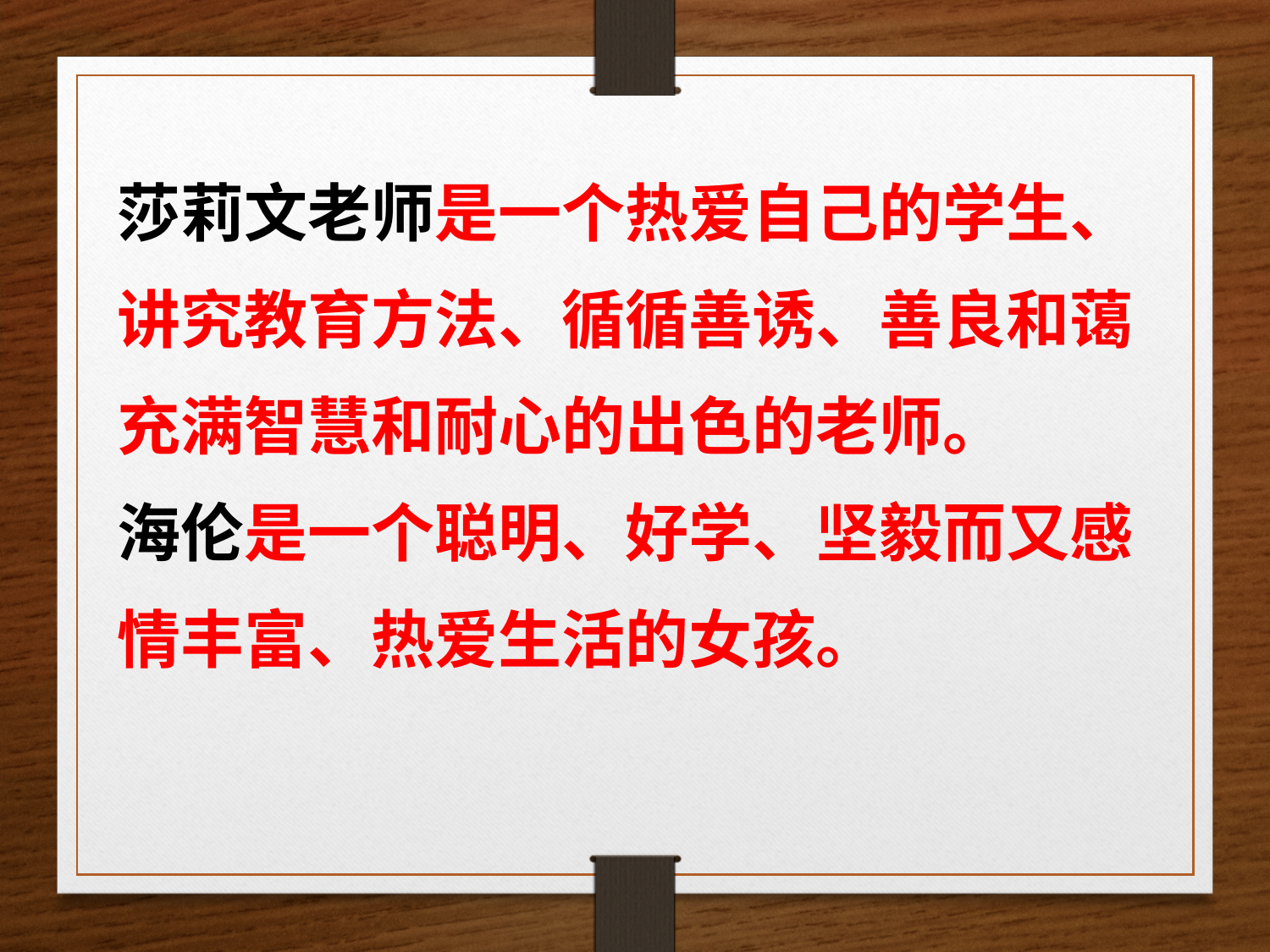

莎莉文老师是一个热爱自己的学生、讲究教育方法、循循善诱、善良和蔼充满智慧和耐心的出色的老师。
海伦是一个聪明、好学、坚毅而又感情丰富、热爱生活的女孩。